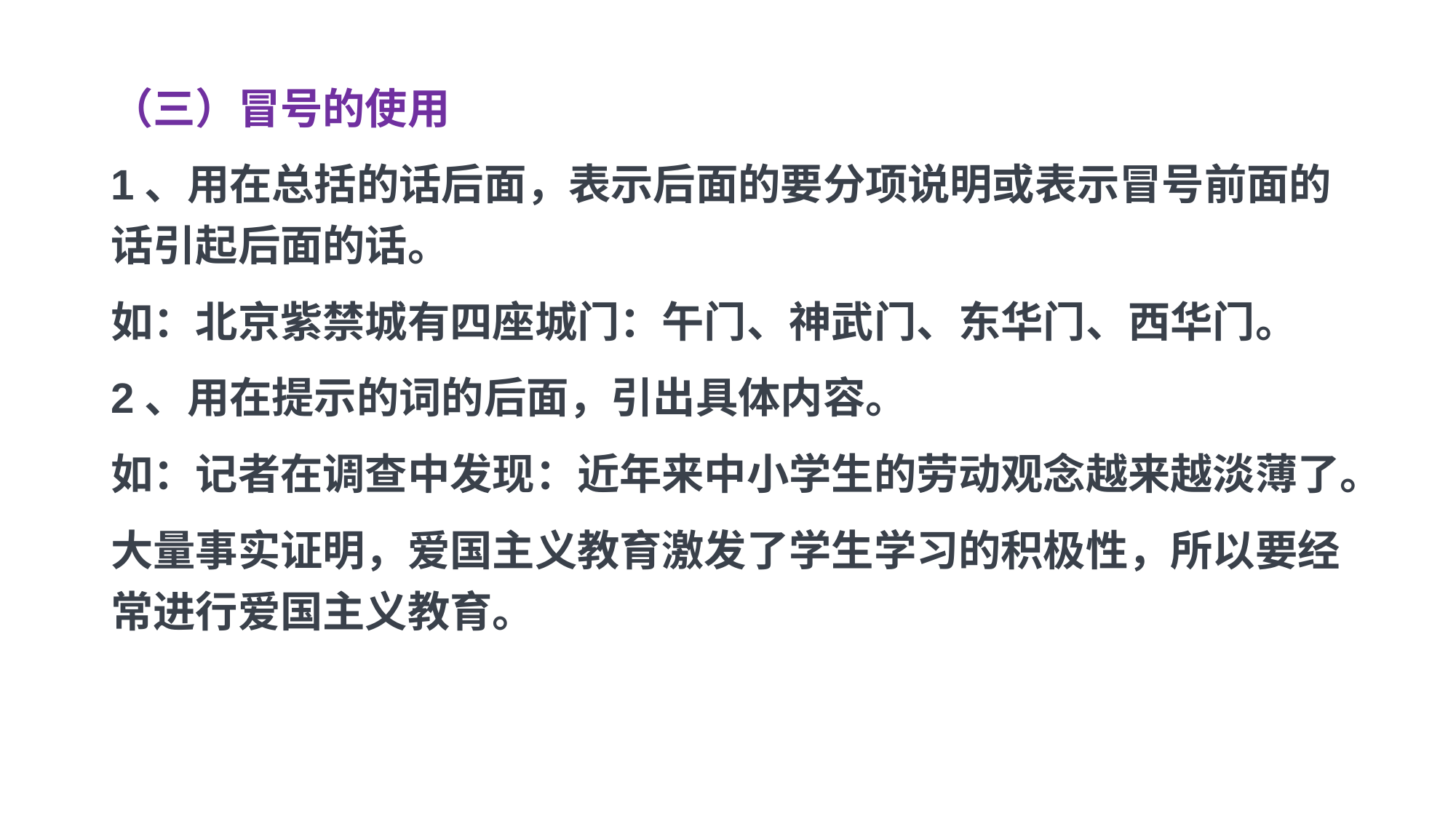

（三）冒号的使用
1、用在总括的话后面，表示后面的要分项说明或表示冒号前面的话引起后面的话。
如：北京紫禁城有四座城门：午门、神武门、东华门、西华门。
2、用在提示的词的后面，引出具体内容。
如：记者在调查中发现：近年来中小学生的劳动观念越来越淡薄了。
大量事实证明，爱国主义教育激发了学生学习的积极性，所以要经常进行爱国主义教育。